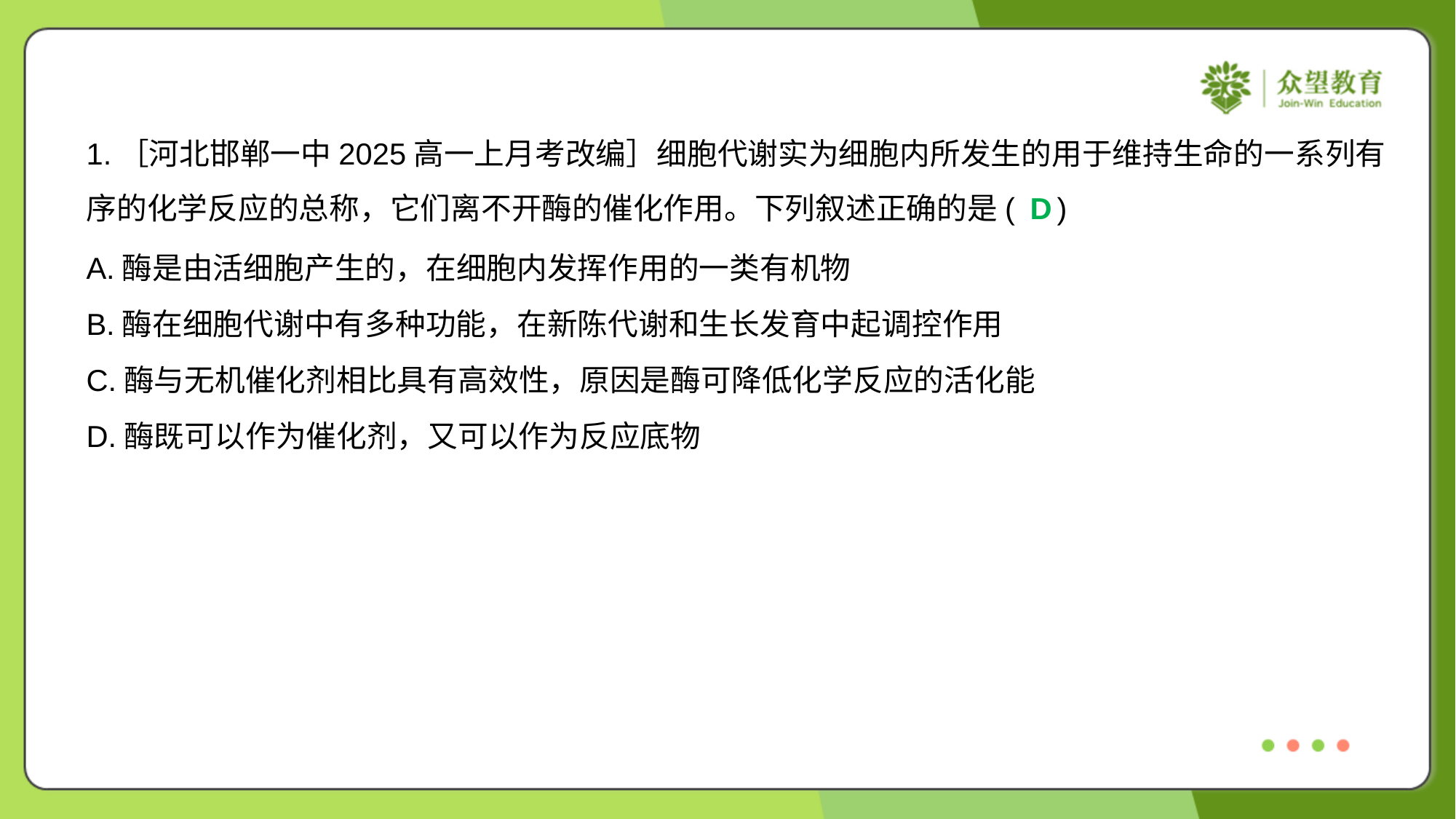

1.［河北邯郸一中2025高一上月考改编］细胞代谢实为细胞内所发生的用于维持生命的一系列有
序的化学反应的总称，它们离不开酶的催化作用。下列叙述正确的是(     )
D
A.酶是由活细胞产生的，在细胞内发挥作用的一类有机物
B.酶在细胞代谢中有多种功能，在新陈代谢和生长发育中起调控作用
C.酶与无机催化剂相比具有高效性，原因是酶可降低化学反应的活化能
D.酶既可以作为催化剂，又可以作为反应底物